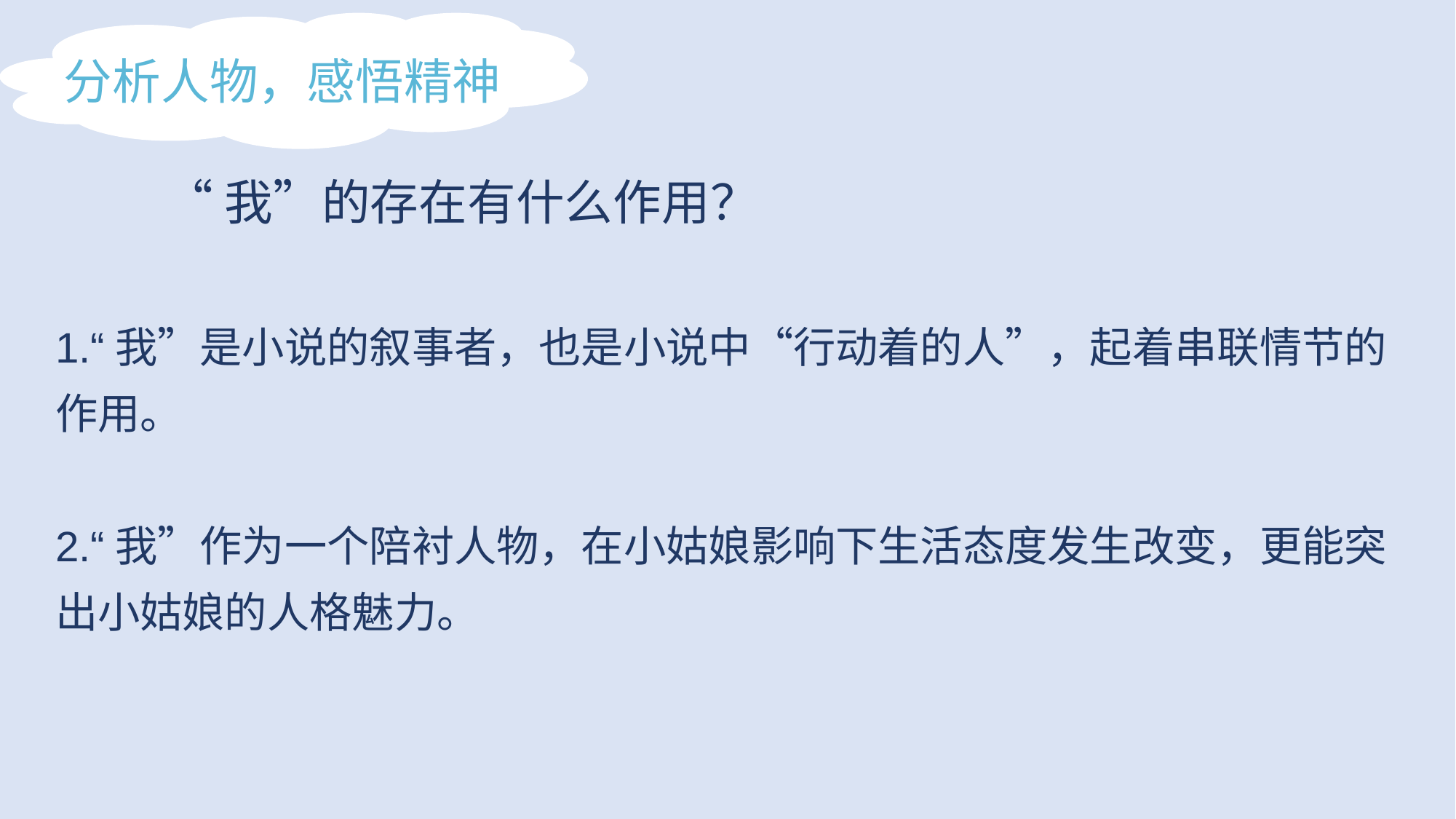

分析人物，感悟精神
	“我”的存在有什么作用？

1.“我”是小说的叙事者，也是小说中“行动着的人”，起着串联情节的作用。

2.“我”作为一个陪衬人物，在小姑娘影响下生活态度发生改变，更能突出小姑娘的人格魅力。